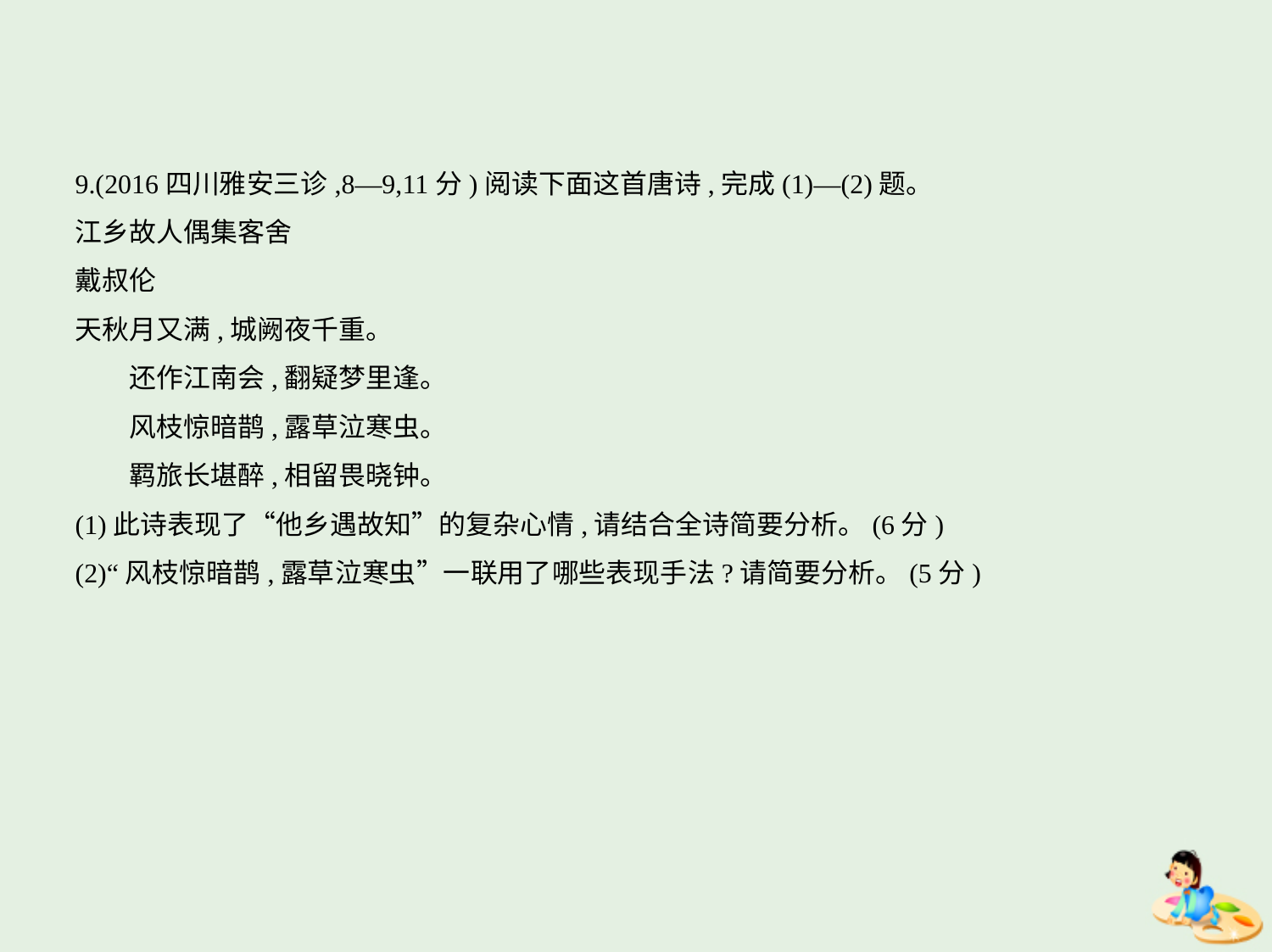

9.(2016四川雅安三诊,8—9,11分)阅读下面这首唐诗,完成(1)—(2)题。
江乡故人偶集客舍
戴叔伦
天秋月又满,城阙夜千重。
　　还作江南会,翻疑梦里逢。
　　风枝惊暗鹊,露草泣寒虫。
　　羁旅长堪醉,相留畏晓钟。
(1)此诗表现了“他乡遇故知”的复杂心情,请结合全诗简要分析。(6分)
(2)“风枝惊暗鹊,露草泣寒虫”一联用了哪些表现手法?请简要分析。(5分)